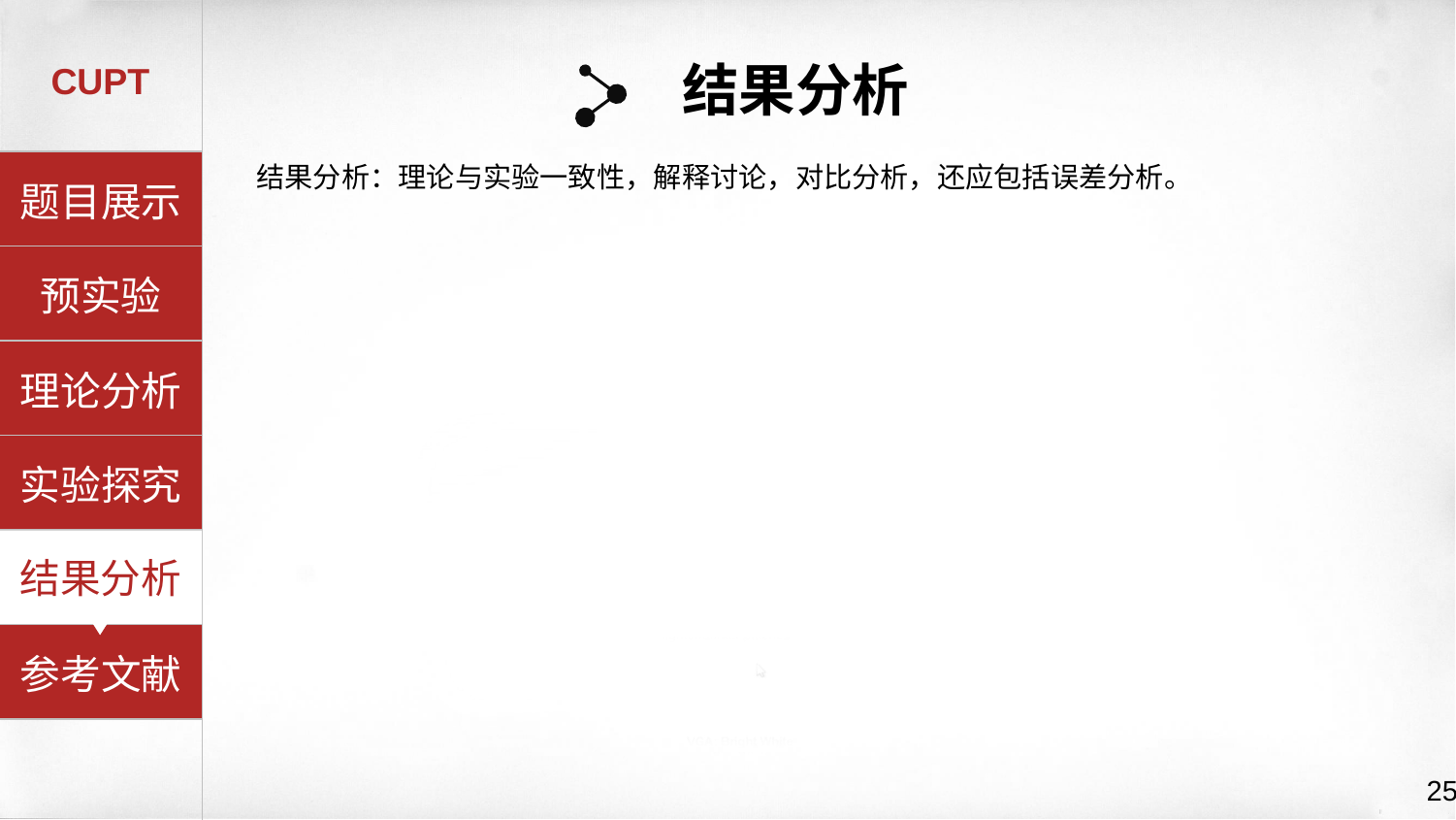

结果分析
结果分析：理论与实验一致性，解释讨论，对比分析，还应包括误差分析。
25